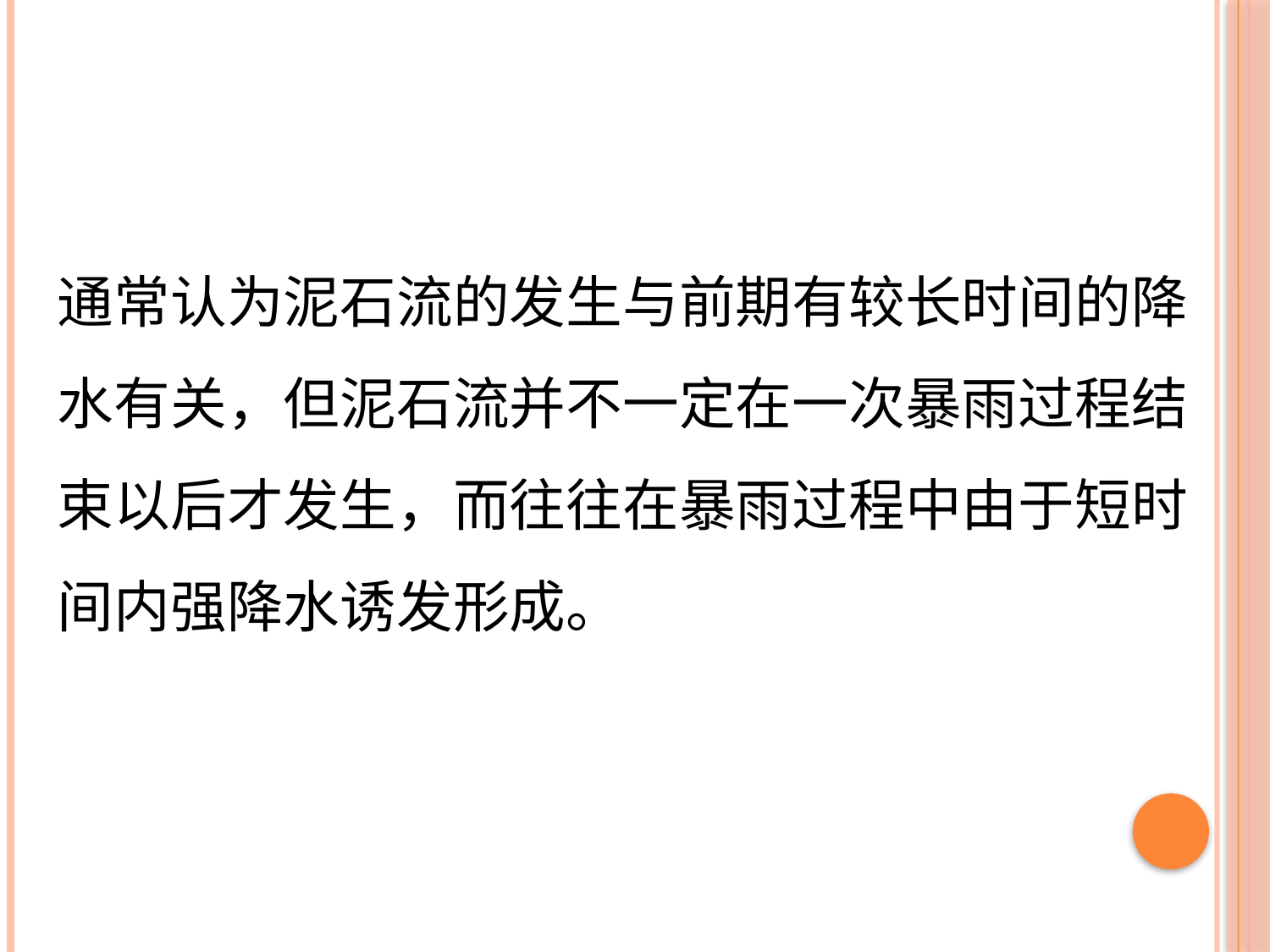

通常认为泥石流的发生与前期有较长时间的降水有关，但泥石流并不一定在一次暴雨过程结束以后才发生，而往往在暴雨过程中由于短时间内强降水诱发形成。